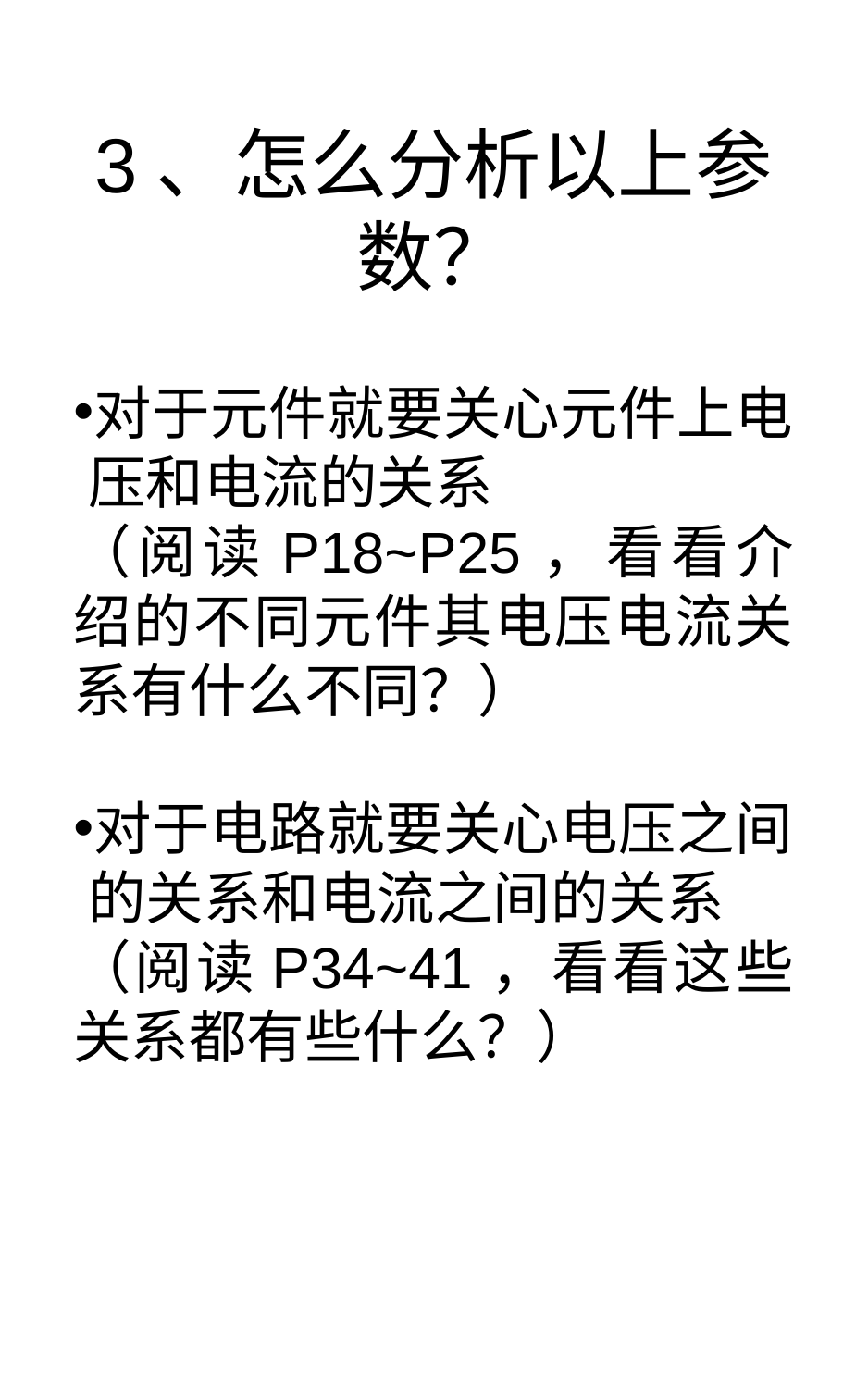

# 3、怎么分析以上参数？
对于元件就要关心元件上电压和电流的关系
（阅读P18~P25，看看介绍的不同元件其电压电流关系有什么不同？）

对于电路就要关心电压之间的关系和电流之间的关系
（阅读P34~41，看看这些关系都有些什么？）